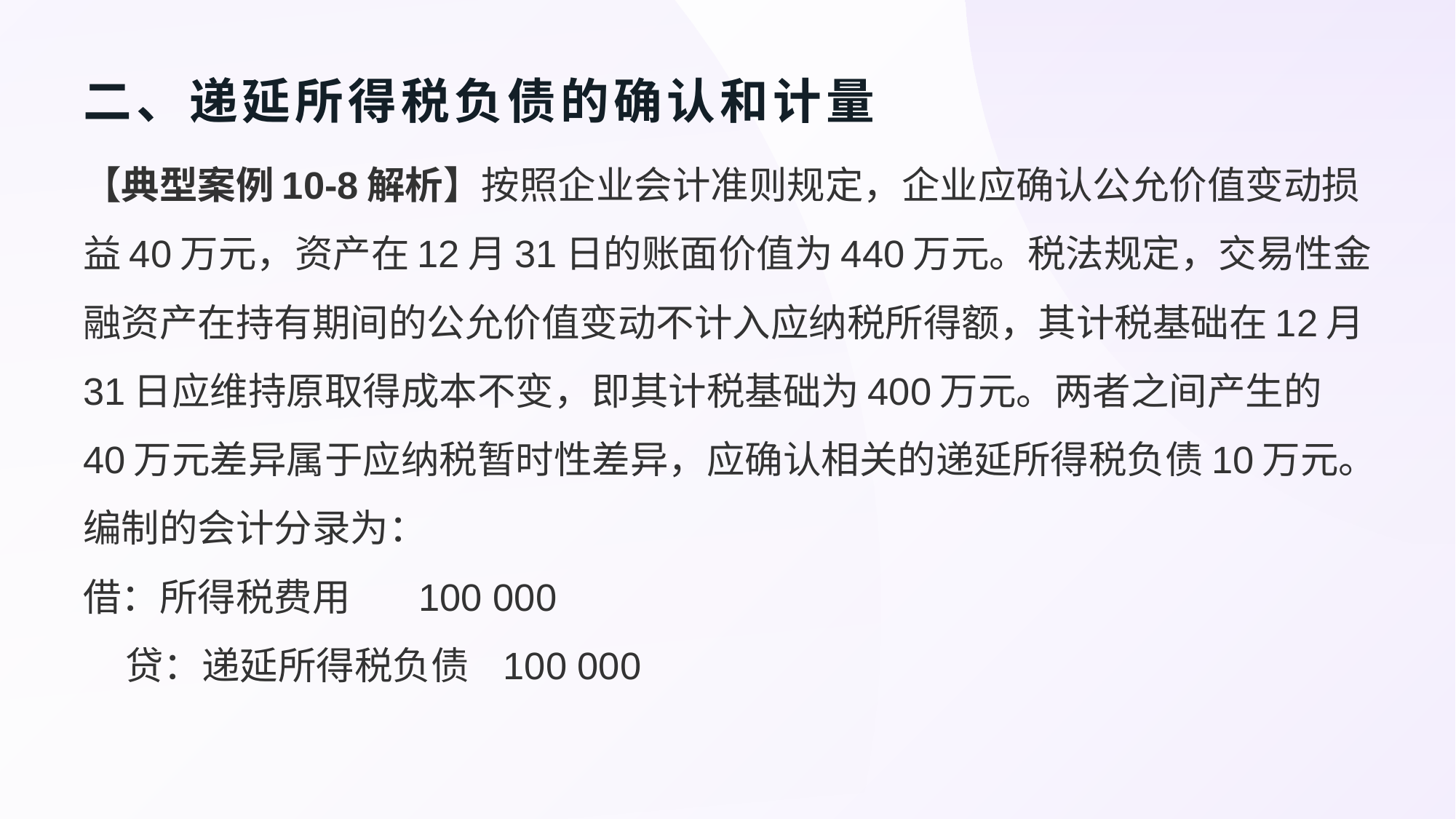

# 二、递延所得税负债的确认和计量
【典型案例10-8解析】按照企业会计准则规定，企业应确认公允价值变动损益40万元，资产在12月31日的账面价值为440万元。税法规定，交易性金融资产在持有期间的公允价值变动不计入应纳税所得额，其计税基础在12月31日应维持原取得成本不变，即其计税基础为400万元。两者之间产生的40万元差异属于应纳税暂时性差异，应确认相关的递延所得税负债10万元。
编制的会计分录为：
借：所得税费用       100 000
    贷：递延所得税负债   100 000